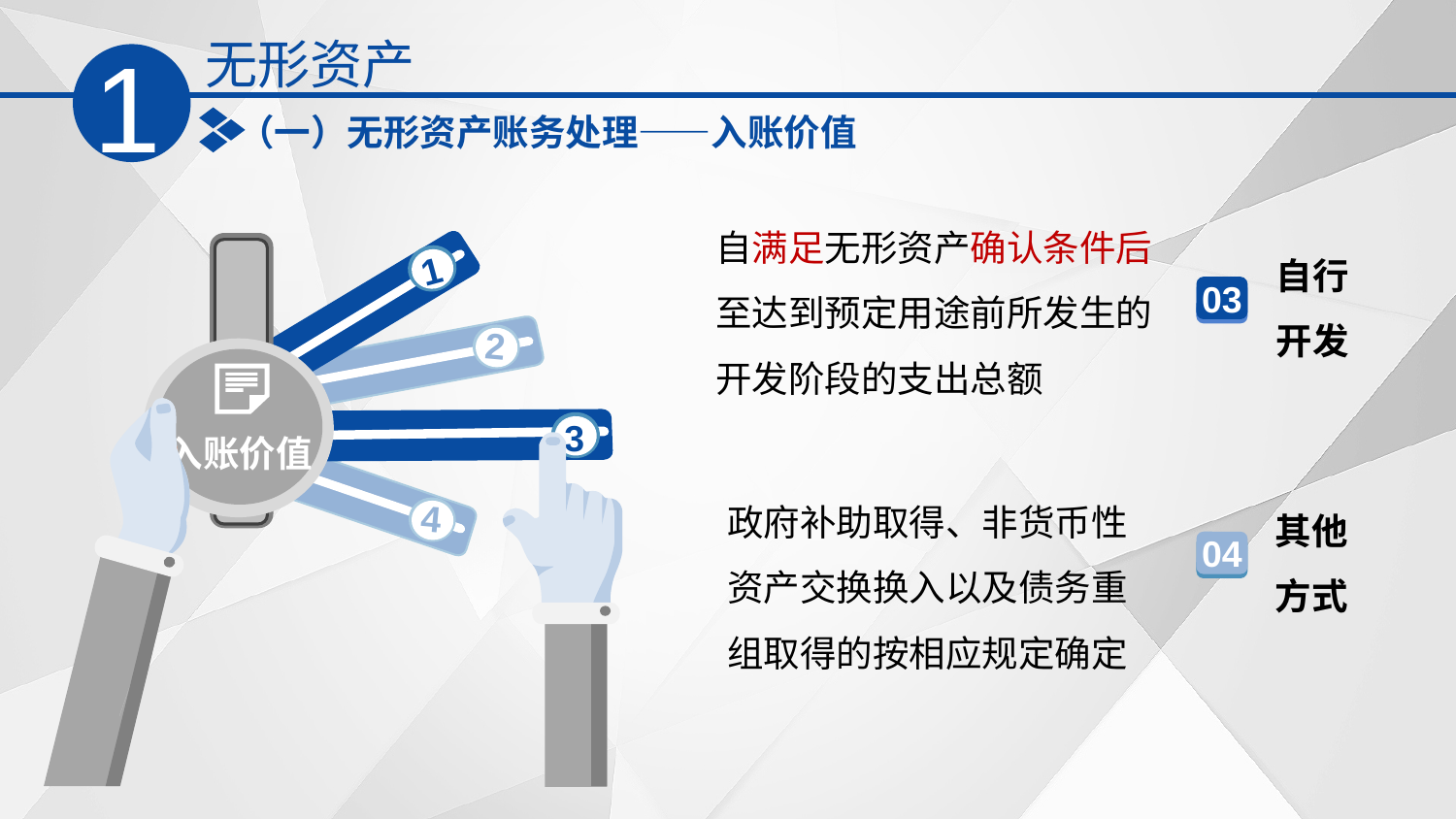

无形资产
1

（一）无形资产账务处理——入账价值

自满足无形资产确认条件后至达到预定用途前所发生的开发阶段的支出总额
自行开发

入账价值

1

03

2

3

政府补助取得、非货币性资产交换换入以及债务重组取得的按相应规定确定
其他方式

4
04